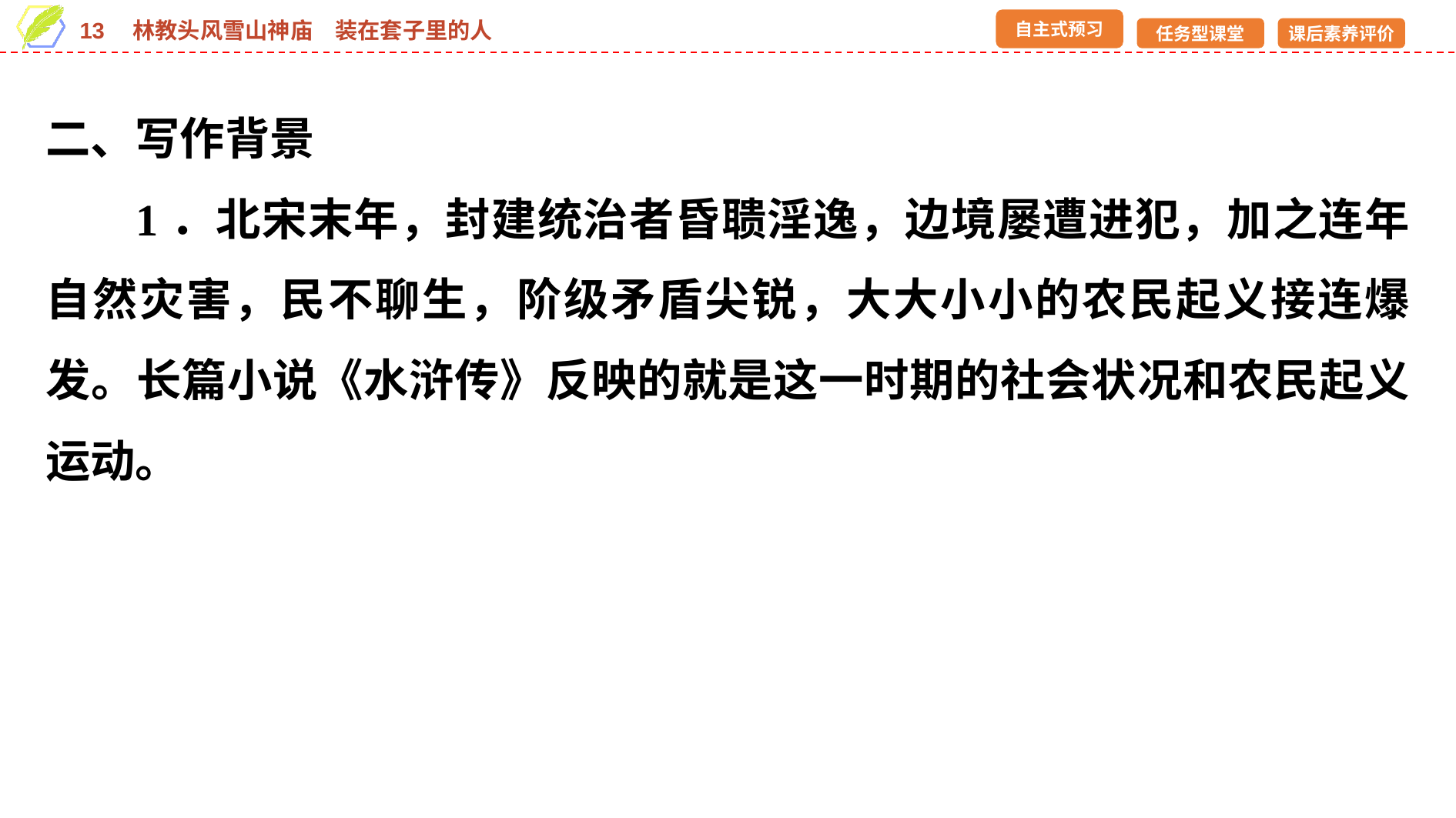

二、写作背景
1．北宋末年，封建统治者昏聩淫逸，边境屡遭进犯，加之连年自然灾害，民不聊生，阶级矛盾尖锐，大大小小的农民起义接连爆发。长篇小说《水浒传》反映的就是这一时期的社会状况和农民起义运动。